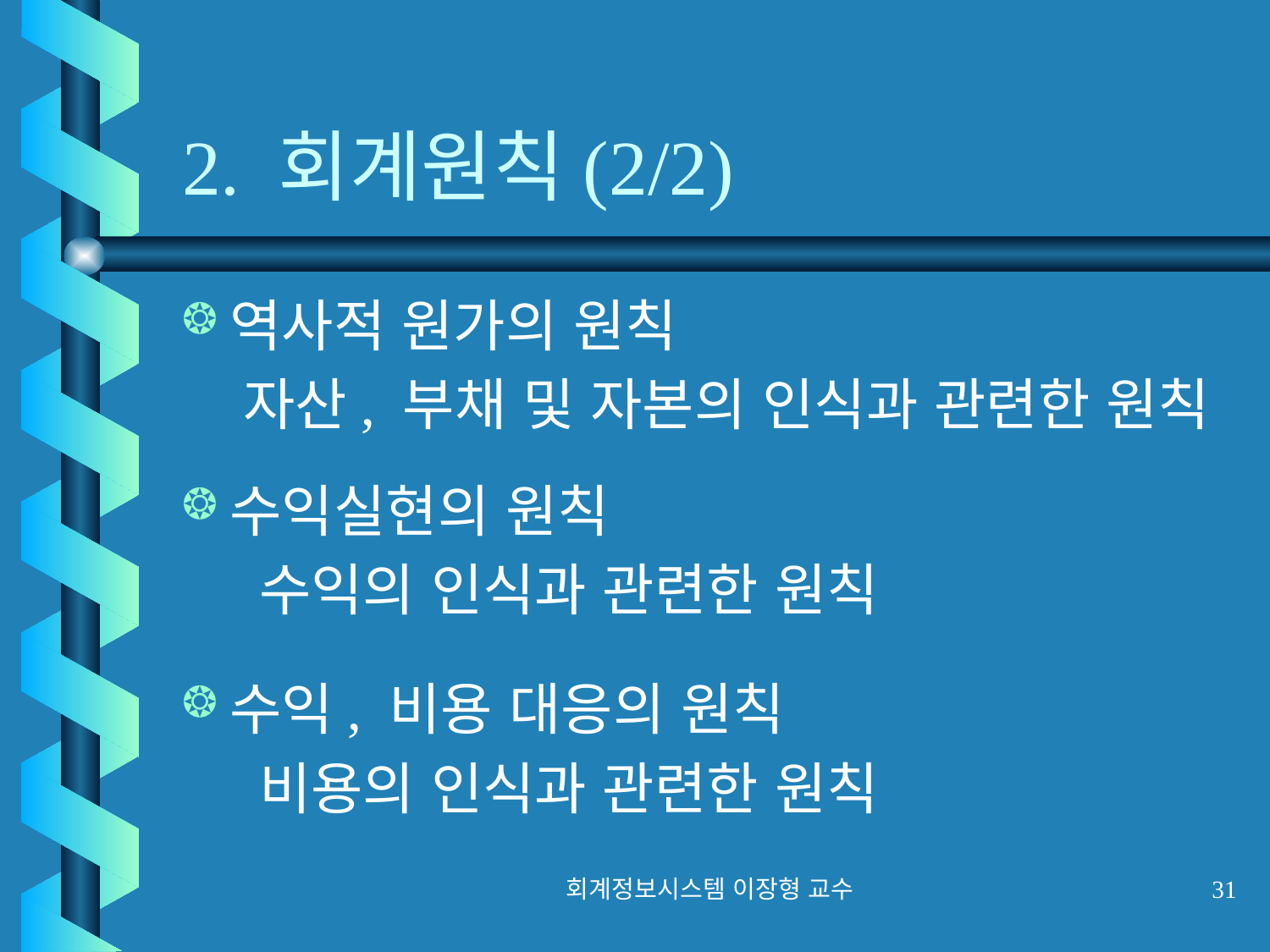

# 2. 회계원칙(2/2)
역사적 원가의 원칙
   자산, 부채 및 자본의 인식과 관련한 원칙
수익실현의 원칙
    수익의 인식과 관련한 원칙
수익, 비용 대응의 원칙
    비용의 인식과 관련한 원칙
회계정보시스템 이장형 교수
31